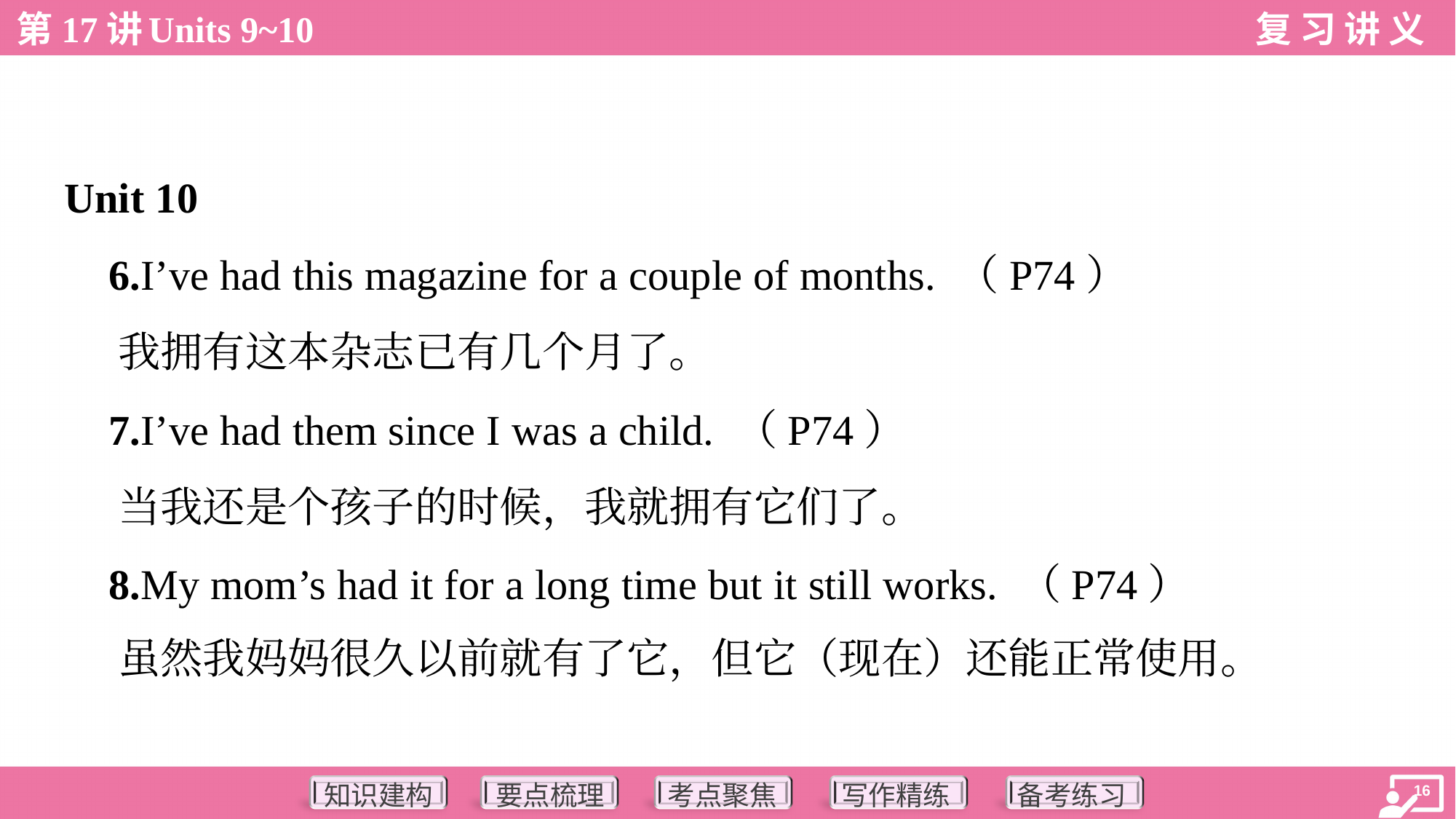

Unit 10
    6.I’ve had this magazine for a couple of months. （P74）
    我拥有这本杂志已有几个月了。
    7.I’ve had them since I was a child. （P74）
    当我还是个孩子的时候，我就拥有它们了。
    8.My mom’s had it for a long time but it still works. （P74）
    虽然我妈妈很久以前就有了它，但它（现在）还能正常使用。